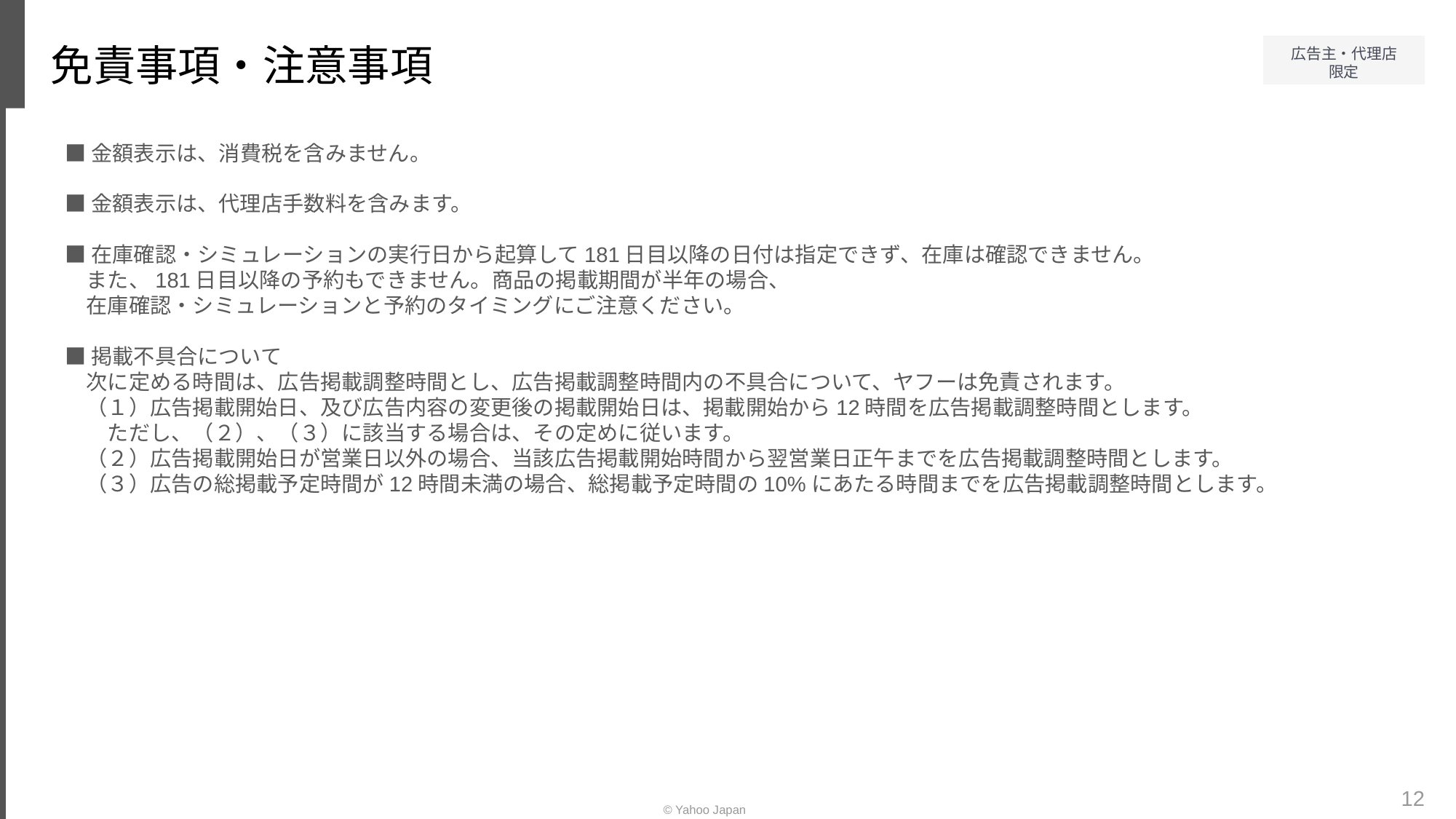

免責事項・注意事項
■金額表示は、消費税を含みません。

■金額表示は、代理店手数料を含みます。

■在庫確認・シミュレーションの実行日から起算して181日目以降の日付は指定できず、在庫は確認できません。
　また、181日目以降の予約もできません。商品の掲載期間が半年の場合、
　在庫確認・シミュレーションと予約のタイミングにご注意ください。

■掲載不具合について
　次に定める時間は、広告掲載調整時間とし、広告掲載調整時間内の不具合について、ヤフーは免責されます。
　（１）広告掲載開始日、及び広告内容の変更後の掲載開始日は、掲載開始から12時間を広告掲載調整時間とします。
　　ただし、（２）、（３）に該当する場合は、その定めに従います。
　（２）広告掲載開始日が営業日以外の場合、当該広告掲載開始時間から翌営業日正午までを広告掲載調整時間とします。
　（３）広告の総掲載予定時間が12時間未満の場合、総掲載予定時間の10%にあたる時間までを広告掲載調整時間とします。
12